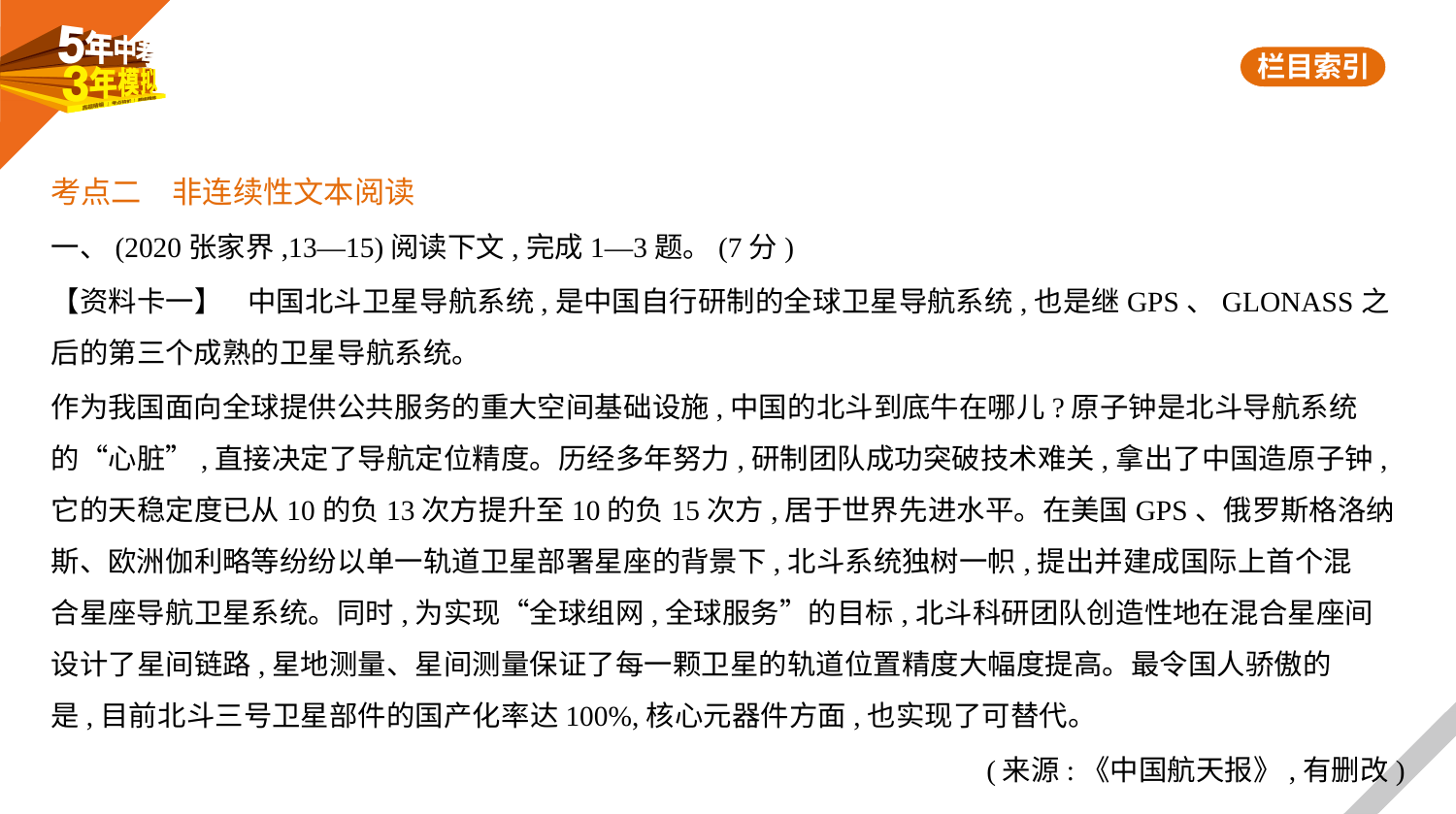

考点二　非连续性文本阅读
一、(2020张家界,13—15)阅读下文,完成1—3题。(7分)
【资料卡一】    中国北斗卫星导航系统,是中国自行研制的全球卫星导航系统,也是继GPS、GLONASS之
后的第三个成熟的卫星导航系统。
作为我国面向全球提供公共服务的重大空间基础设施,中国的北斗到底牛在哪儿?原子钟是北斗导航系统
的“心脏”,直接决定了导航定位精度。历经多年努力,研制团队成功突破技术难关,拿出了中国造原子钟,
它的天稳定度已从10的负13次方提升至10的负15次方,居于世界先进水平。在美国GPS、俄罗斯格洛纳
斯、欧洲伽利略等纷纷以单一轨道卫星部署星座的背景下,北斗系统独树一帜,提出并建成国际上首个混
合星座导航卫星系统。同时,为实现“全球组网,全球服务”的目标,北斗科研团队创造性地在混合星座间
设计了星间链路,星地测量、星间测量保证了每一颗卫星的轨道位置精度大幅度提高。最令国人骄傲的
是,目前北斗三号卫星部件的国产化率达100%,核心元器件方面,也实现了可替代。
(来源:《中国航天报》,有删改)